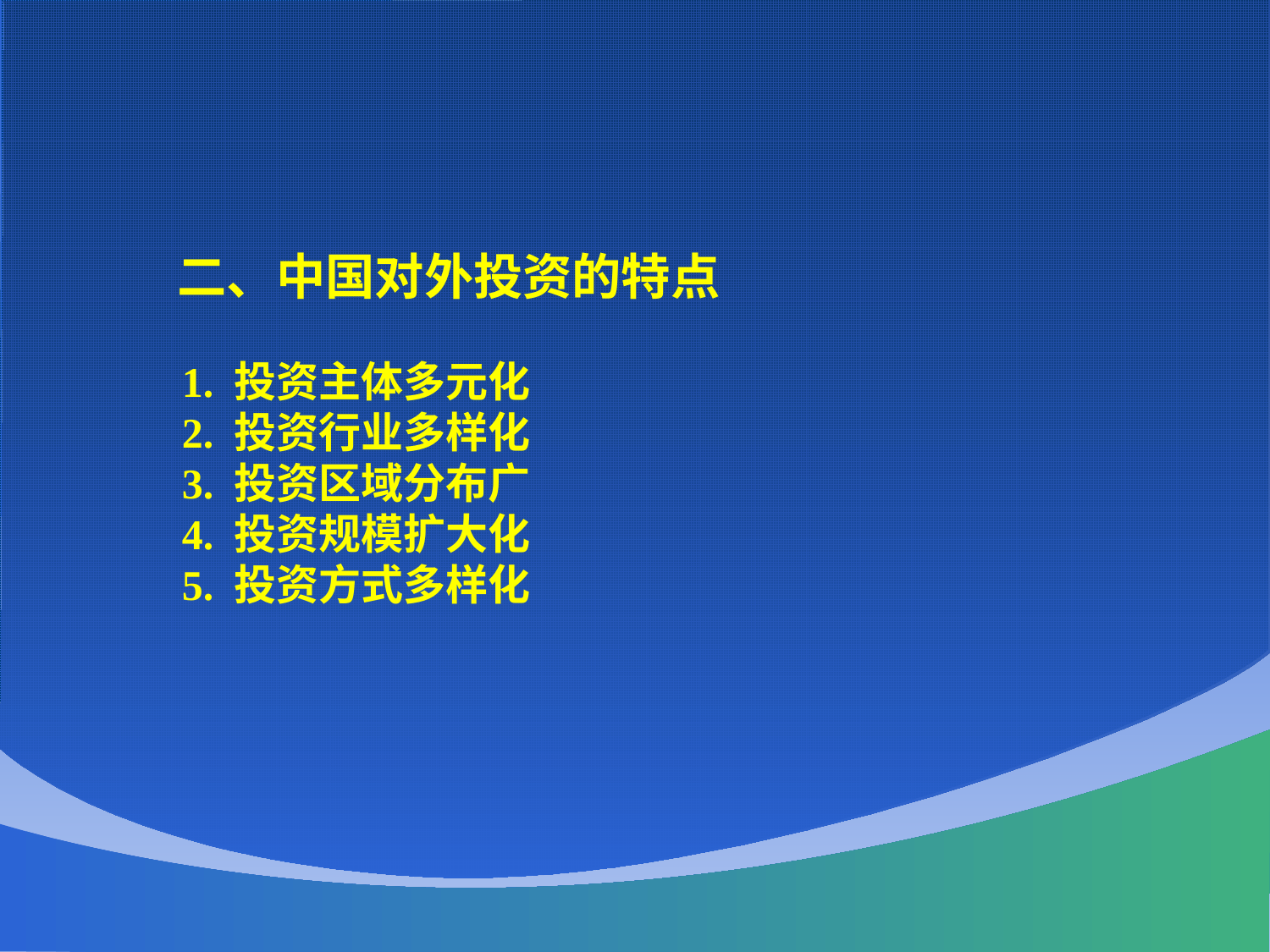

二、中国对外投资的特点

          1. 投资主体多元化
          2. 投资行业多样化
          3. 投资区域分布广
          4. 投资规模扩大化
          5. 投资方式多样化